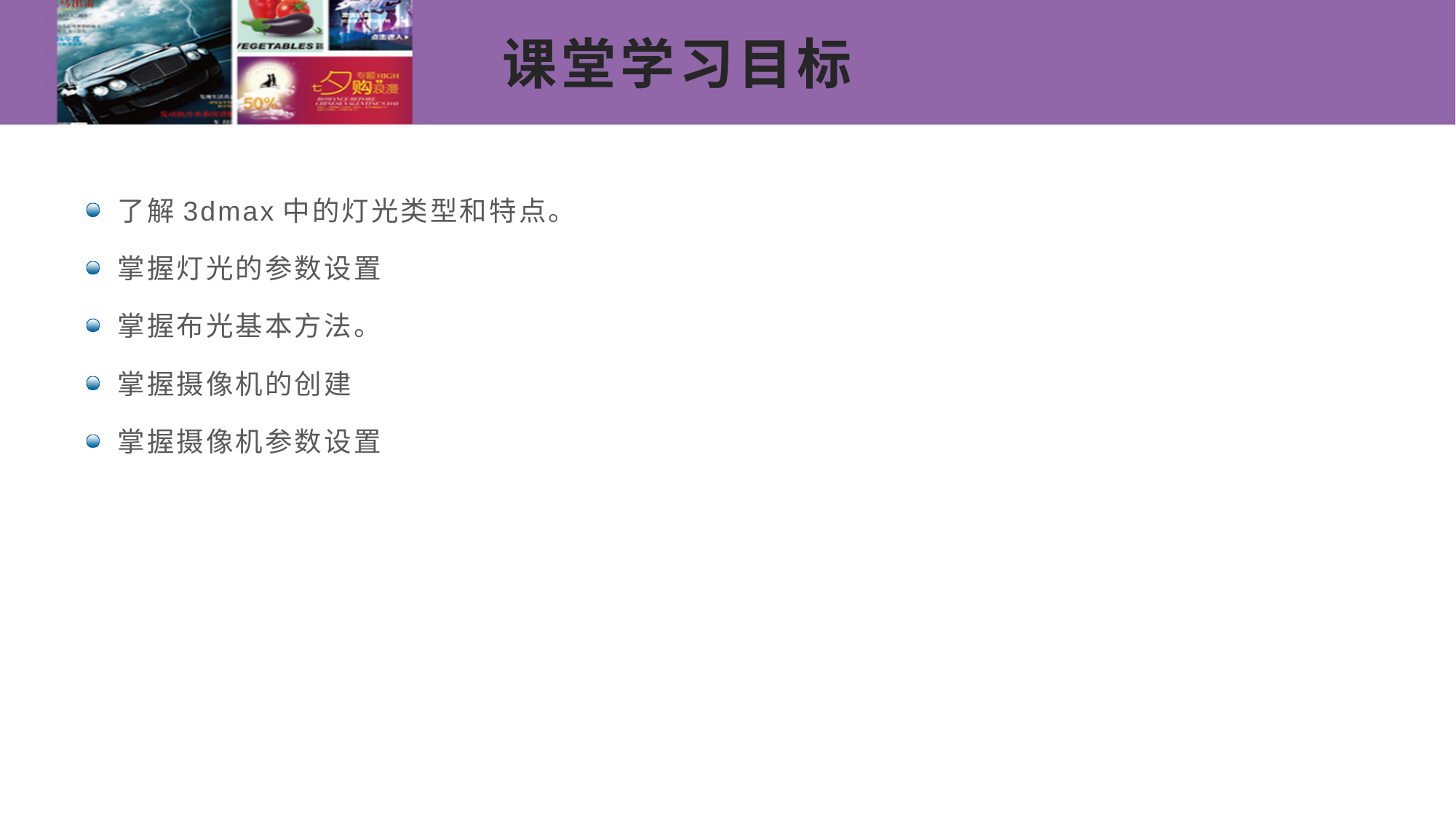

# 课堂学习目标
了解3dmax中的灯光类型和特点。
掌握灯光的参数设置
掌握布光基本方法。
掌握摄像机的创建
掌握摄像机参数设置